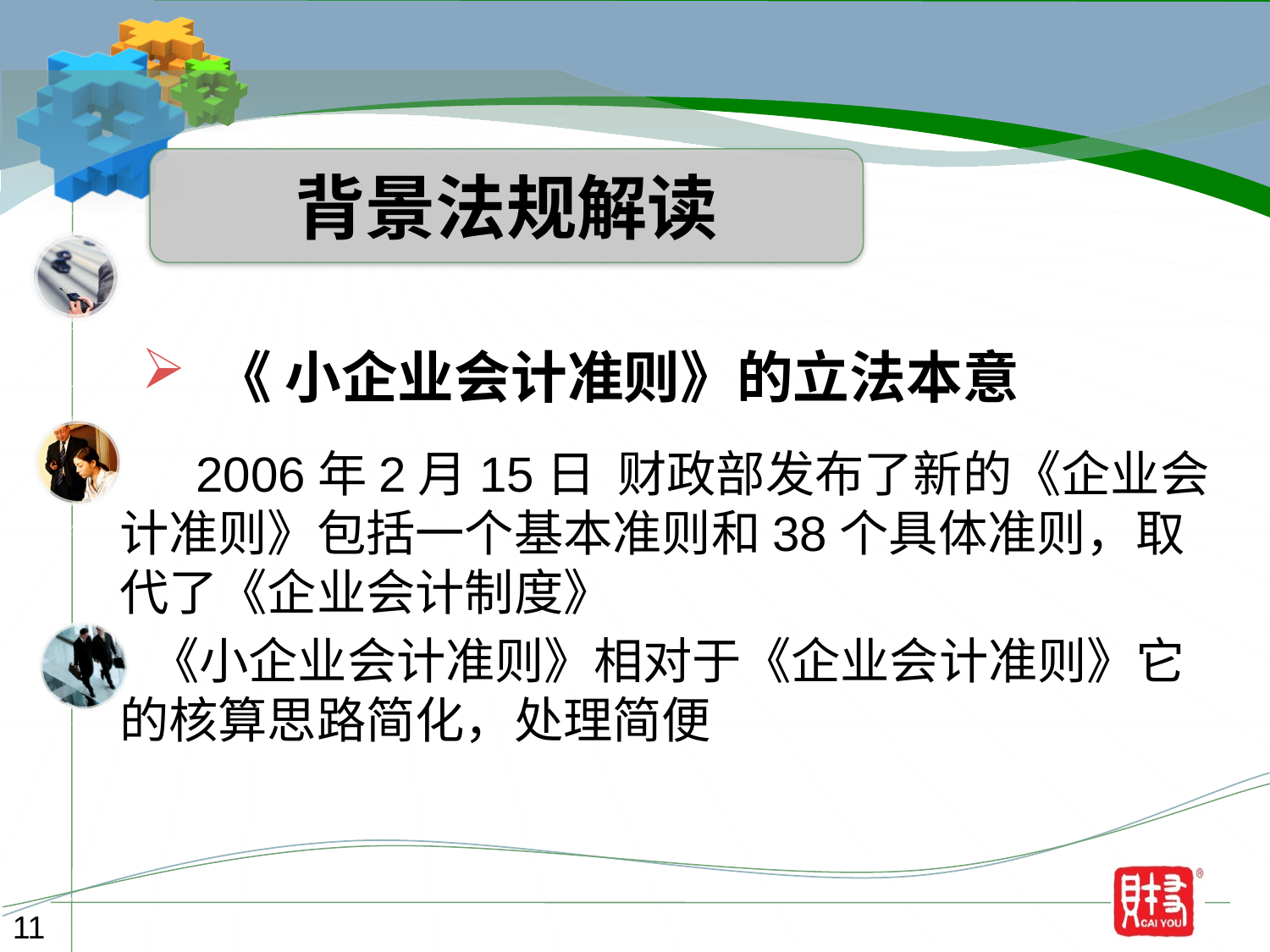

背景法规解读
 《 小企业会计准则》的立法本意
         2006年2月15日  财政部发布了新的《企业会计准则》包括一个基本准则和38个具体准则，取代了《企业会计制度》
      《小企业会计准则》相对于《企业会计准则》它的核算思路简化，处理简便
11